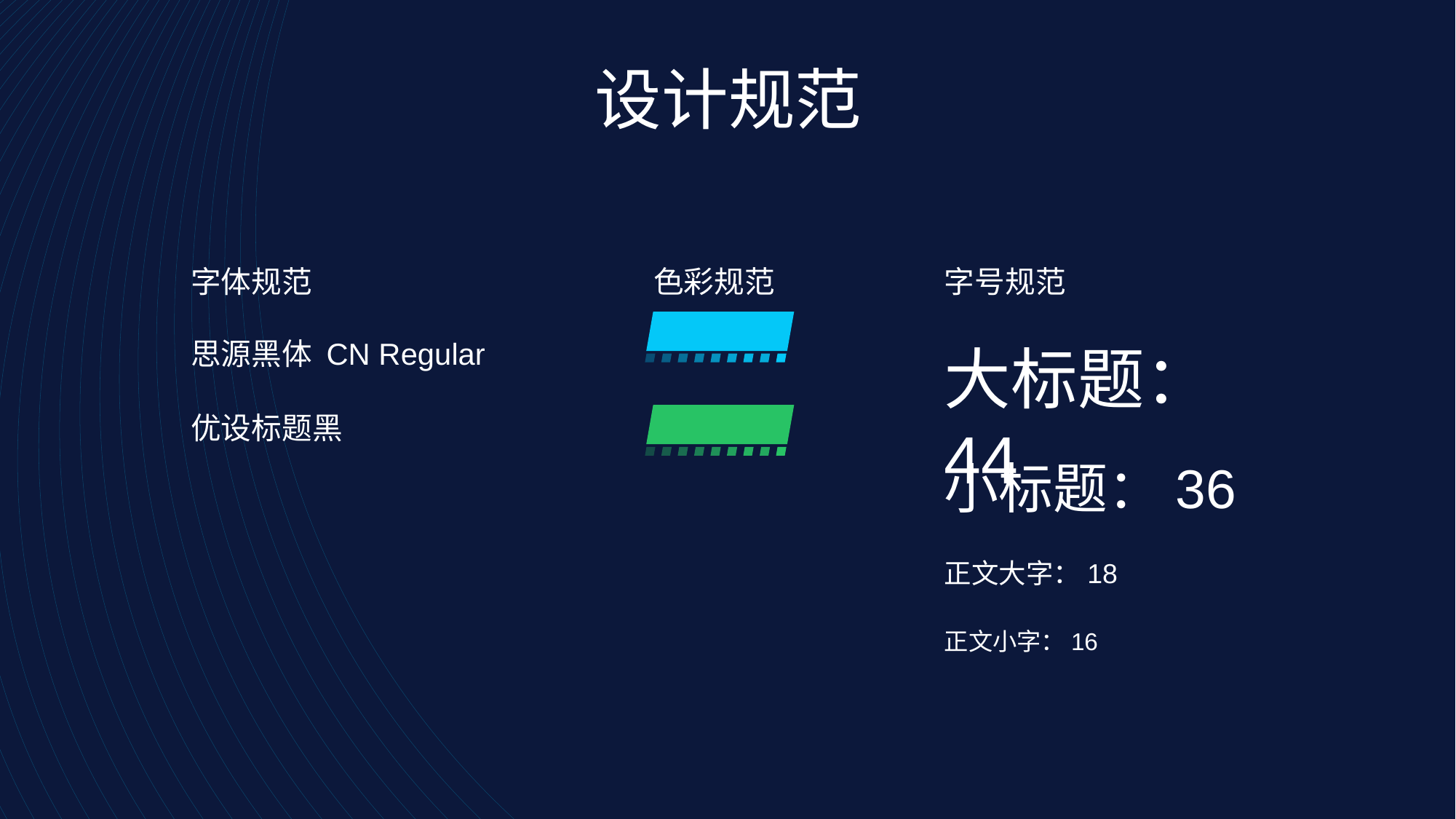

设计规范
字体规范
思源黑体 CN Regular
优设标题黑
色彩规范

字号规范
大标题：44
小标题：36
正文大字：18
正文小字：16